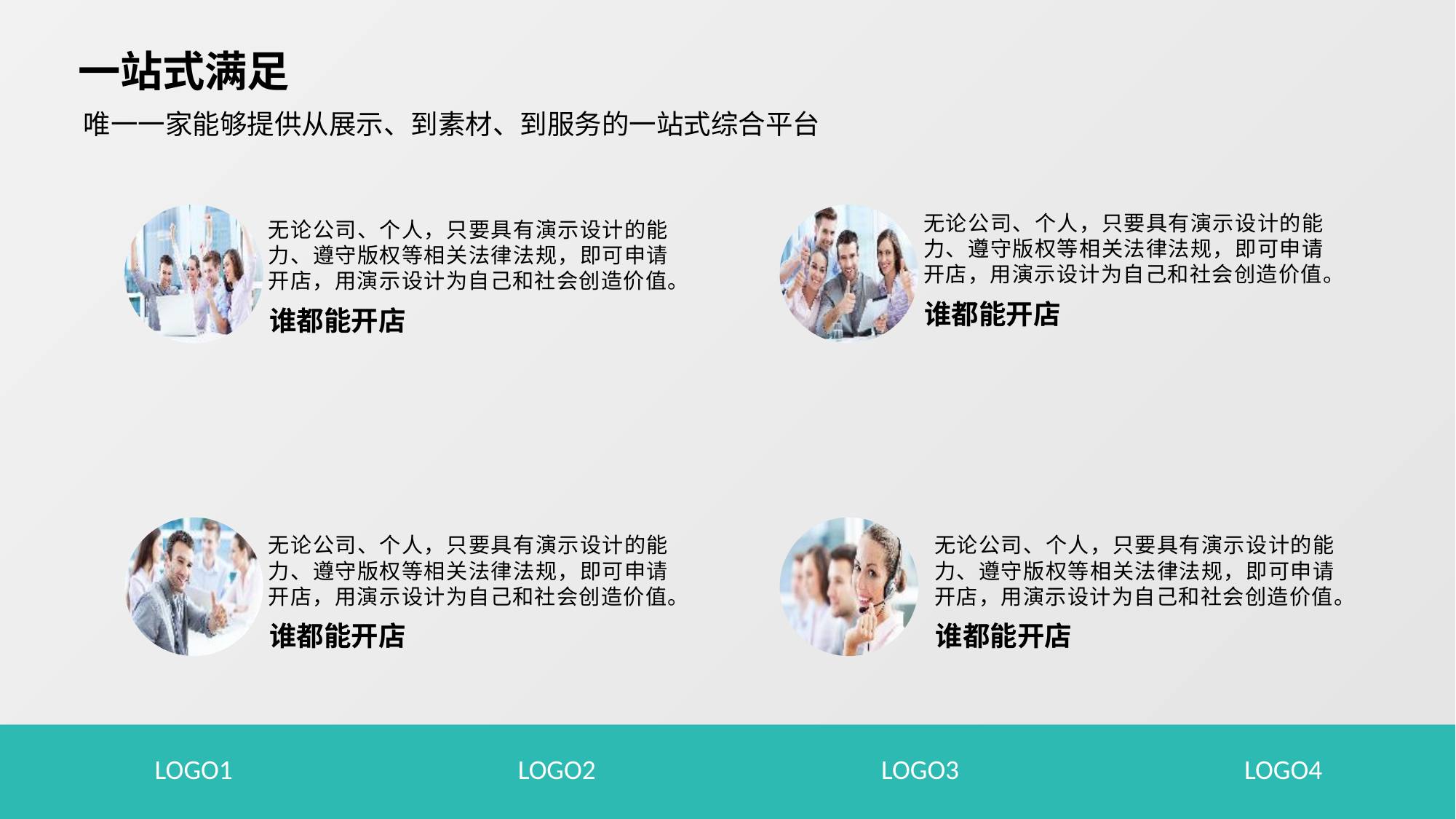

一站式满足
唯一一家能够提供从展示、到素材、到服务的一站式综合平台

无论公司、个人，只要具有演示设计的能力、遵守版权等相关法律法规，即可申请开店，用演示设计为自己和社会创造价值。
无论公司、个人，只要具有演示设计的能力、遵守版权等相关法律法规，即可申请开店，用演示设计为自己和社会创造价值。
谁都能开店
谁都能开店

无论公司、个人，只要具有演示设计的能力、遵守版权等相关法律法规，即可申请开店，用演示设计为自己和社会创造价值。
无论公司、个人，只要具有演示设计的能力、遵守版权等相关法律法规，即可申请开店，用演示设计为自己和社会创造价值。
谁都能开店
谁都能开店

LOGO1
LOGO2
LOGO3
LOGO4